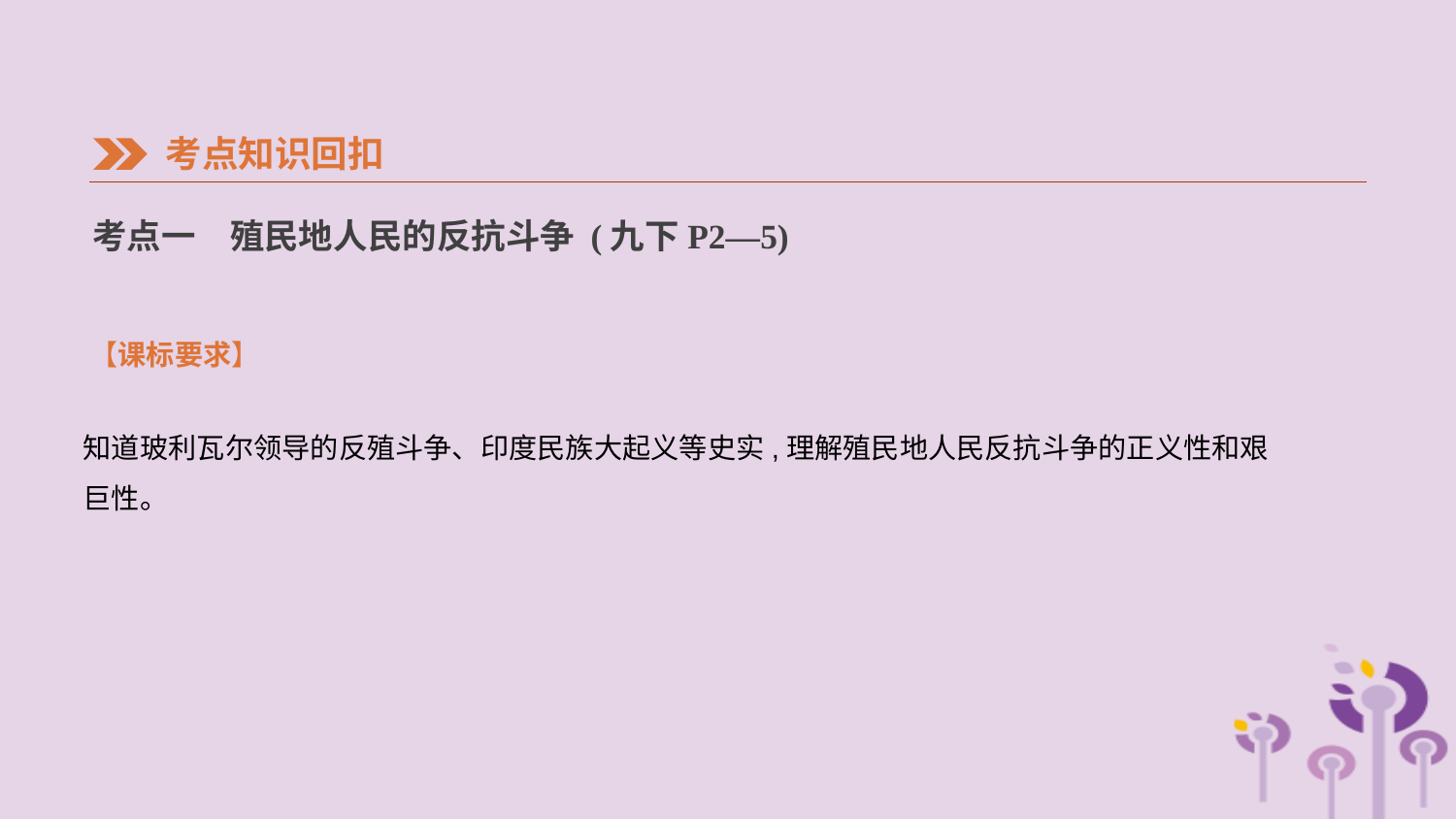

考点知识回扣

考点一　殖民地人民的反抗斗争 (九下P2—5)
【课标要求】
知道玻利瓦尔领导的反殖斗争、印度民族大起义等史实,理解殖民地人民反抗斗争的正义性和艰巨性。